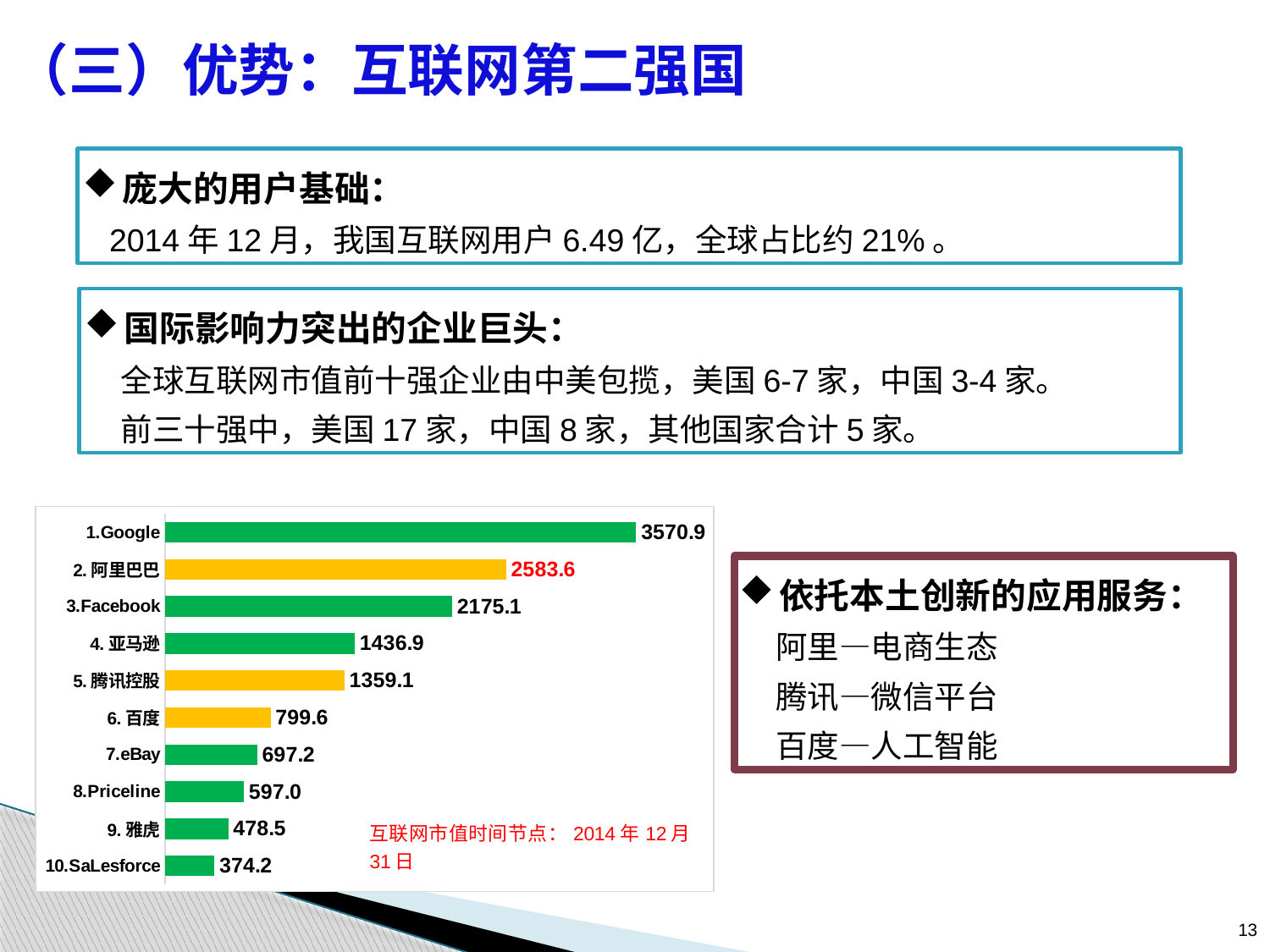

# （三）优势：互联网第二强国

庞大的用户基础：
   2014年12月，我国互联网用户6.49亿，全球占比约21%。
国际影响力突出的企业巨头：
    全球互联网市值前十强企业由中美包揽，美国6-7家，中国3-4家。
    前三十强中，美国17家，中国8家，其他国家合计5家。

### Chart

| Category |  |
|---|---|
| 10.SaLesforce | 374.246099999999 |
| 9.雅虎 | 478.5072 |
| 8.Priceline | 596.9685999999995 |
| 7.eBay | 697.2165 |
| 6.百度 | 799.5719 |
| 5.腾讯控股 | 1359.0910999999999 |
| 4.亚马逊 | 1436.9405 |
| 3.Facebook | 2175.079 |
| 2.阿里巴巴 | 2583.6234 |
| 1.Google | 3570.9168 |
依托本土创新的应用服务：
    阿里—电商生态
    腾讯—微信平台
    百度—人工智能
13